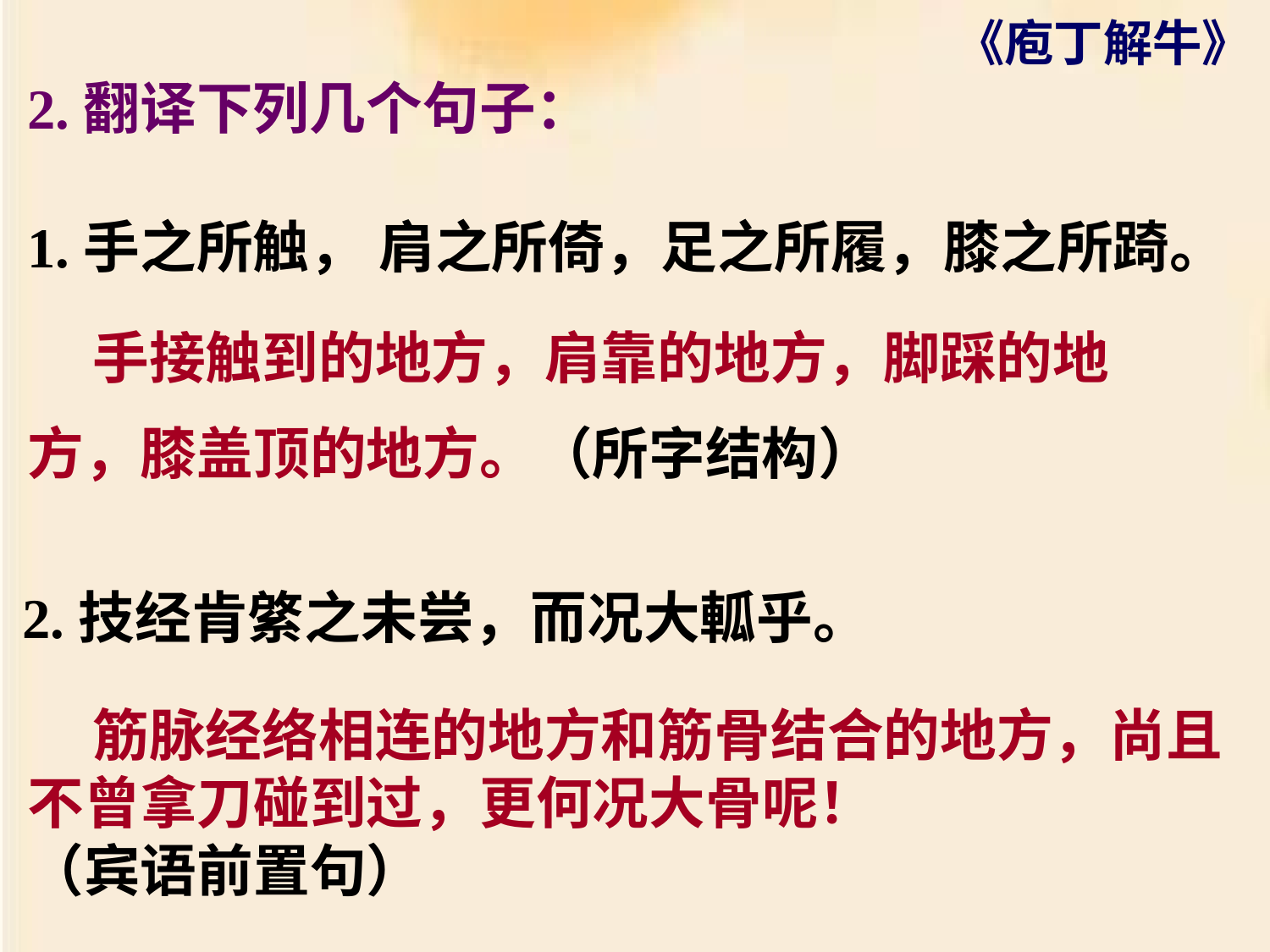

2.翻译下列几个句子：
1.手之所触， 肩之所倚，足之所履，膝之所踦。
    手接触到的地方，肩靠的地方，脚踩的地
方，膝盖顶的地方。（所字结构）
2.技经肯綮之未尝，而况大軱乎。
    筋脉经络相连的地方和筋骨结合的地方，尚且不曾拿刀碰到过，更何况大骨呢！
（宾语前置句）